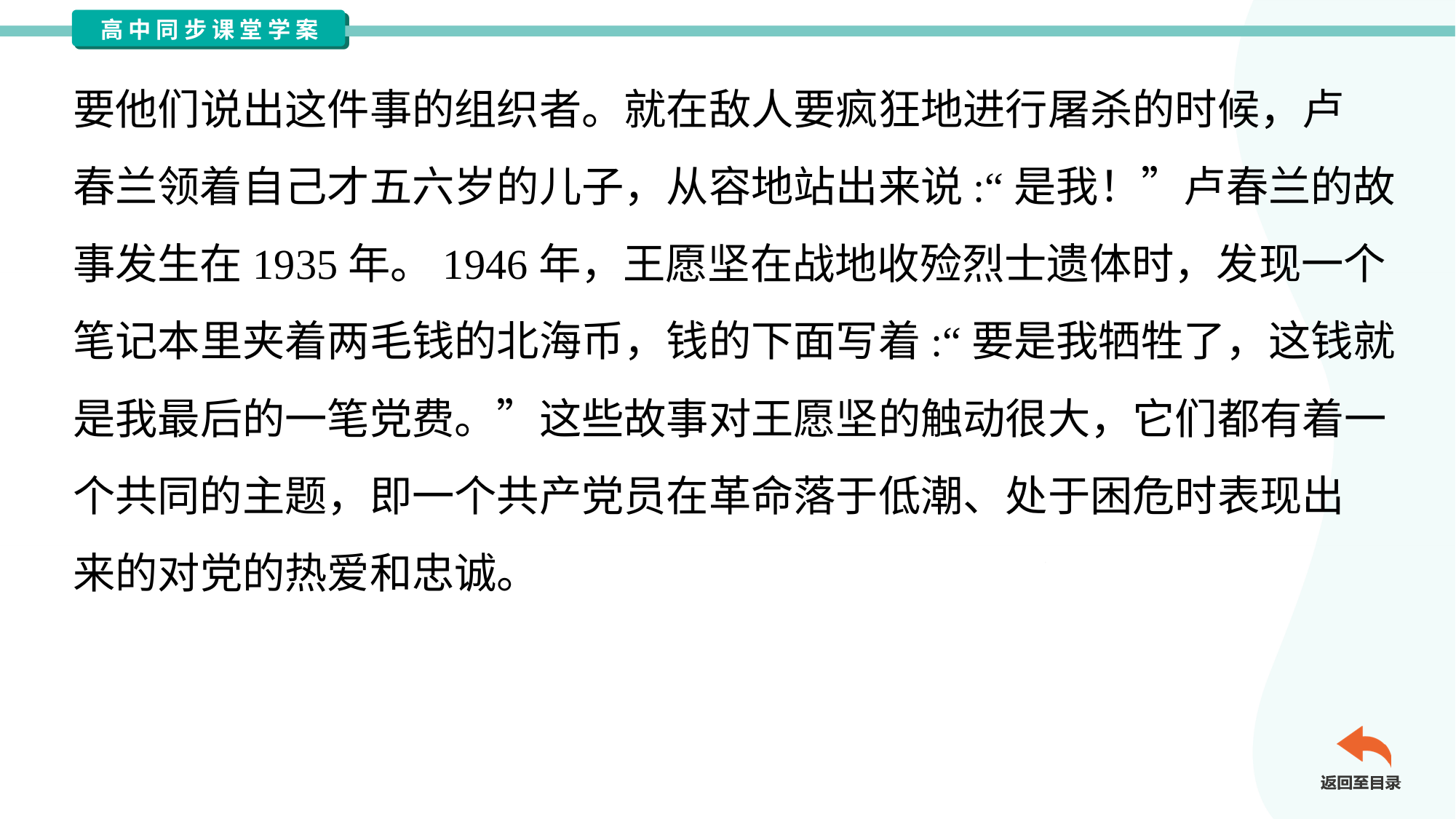

要他们说出这件事的组织者。就在敌人要疯狂地进行屠杀的时候，卢
春兰领着自己才五六岁的儿子，从容地站出来说:“是我！”卢春兰的故
事发生在1935年。1946年，王愿坚在战地收殓烈士遗体时，发现一个
笔记本里夹着两毛钱的北海币，钱的下面写着:“要是我牺牲了，这钱就
是我最后的一笔党费。”这些故事对王愿坚的触动很大，它们都有着一
个共同的主题，即一个共产党员在革命落于低潮、处于困危时表现出
来的对党的热爱和忠诚。